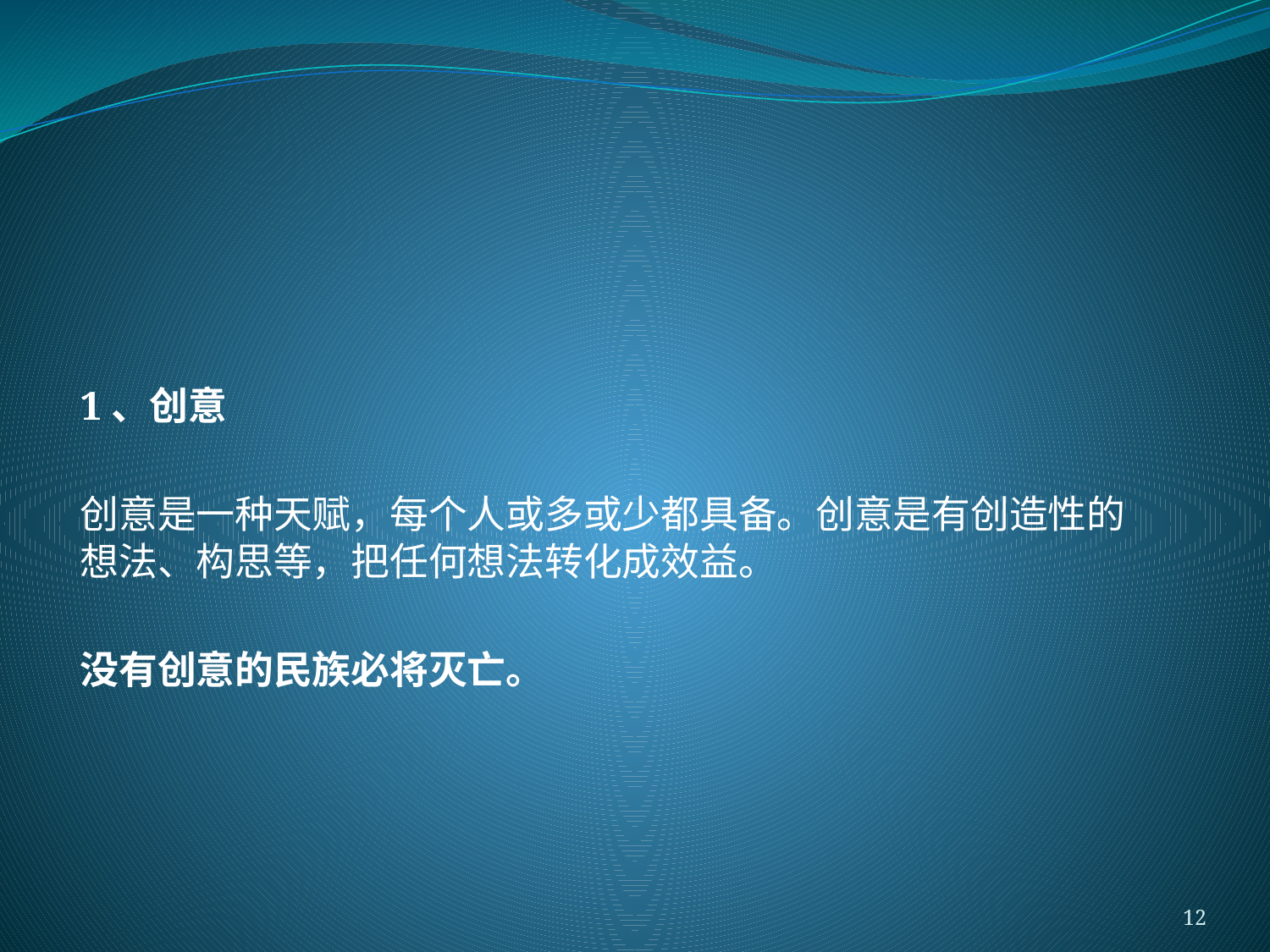

#
1、创意

创意是一种天赋，每个人或多或少都具备。创意是有创造性的想法、构思等，把任何想法转化成效益。

没有创意的民族必将灭亡。

12